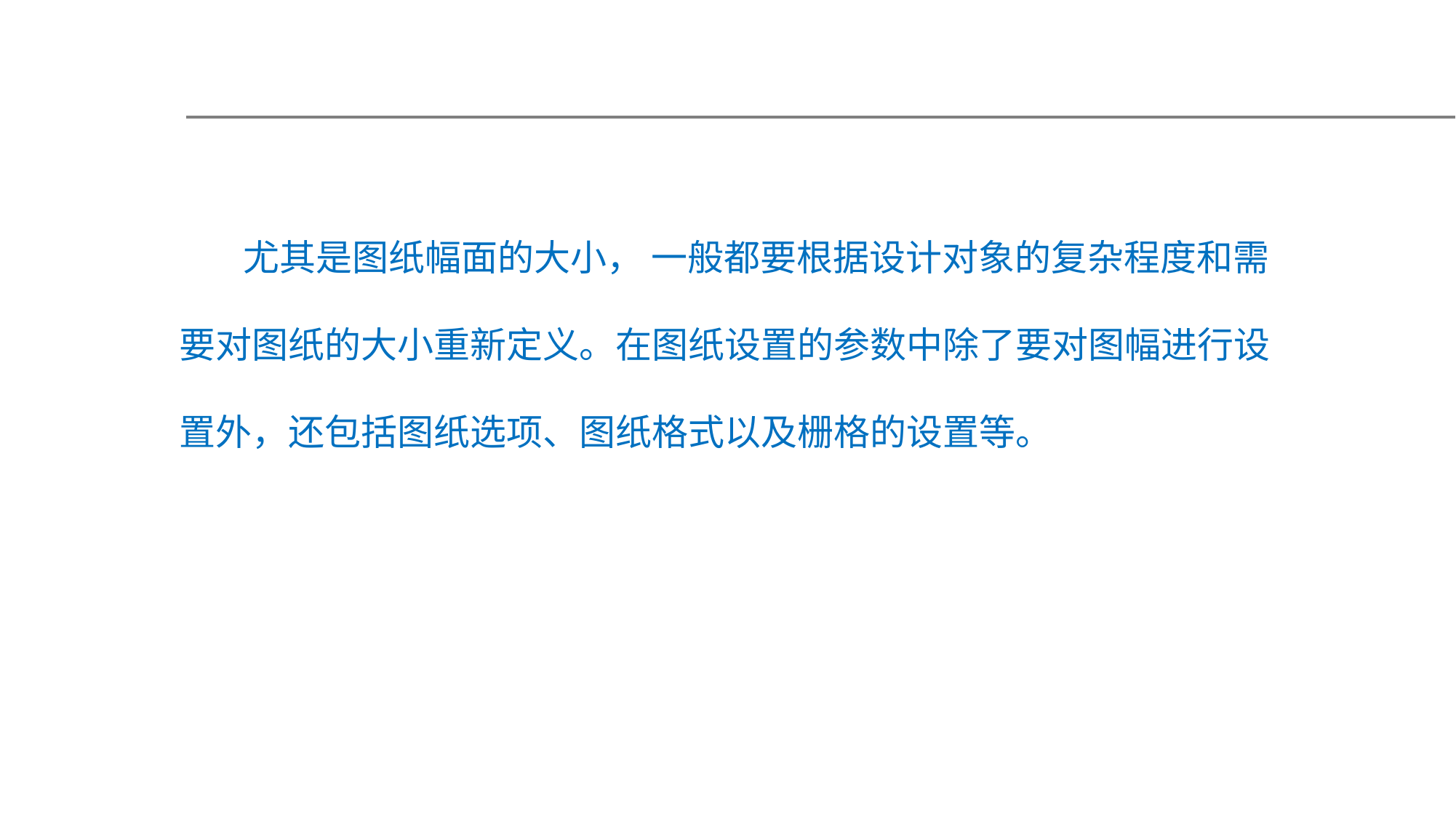

尤其是图纸幅面的大小， 一般都要根据设计对象的复杂程度和需要对图纸的大小重新定义。在图纸设置的参数中除了要对图幅进行设置外，还包括图纸选项、图纸格式以及栅格的设置等。